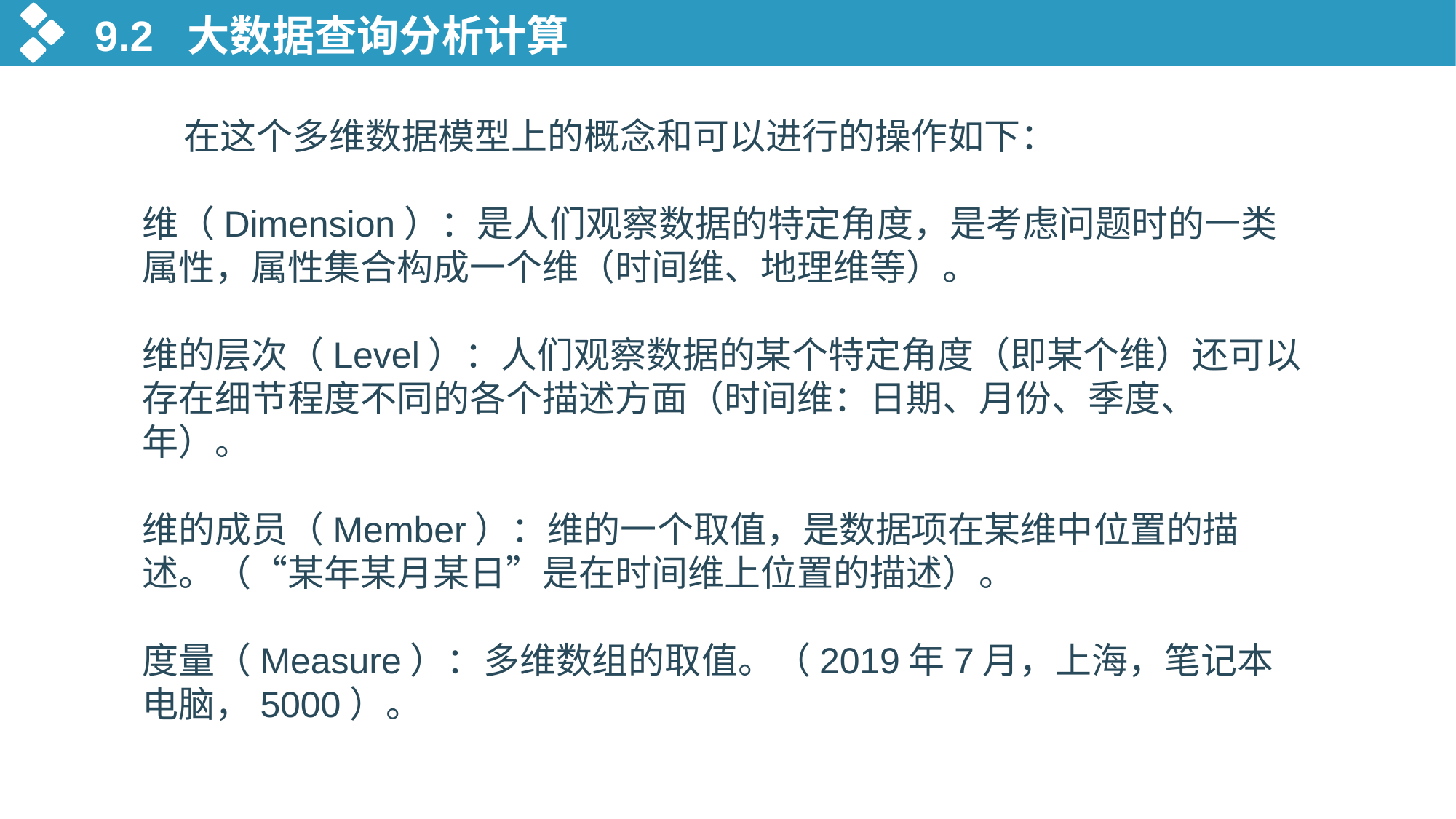

9.2  大数据查询分析计算

    在这个多维数据模型上的概念和可以进行的操作如下：

维（Dimension）：是人们观察数据的特定角度，是考虑问题时的一类属性，属性集合构成一个维（时间维、地理维等）。

维的层次（Level）：人们观察数据的某个特定角度（即某个维）还可以存在细节程度不同的各个描述方面（时间维：日期、月份、季度、年）。

维的成员（Member）：维的一个取值，是数据项在某维中位置的描述。（“某年某月某日”是在时间维上位置的描述）。

度量（Measure）：多维数组的取值。（2019年7月，上海，笔记本电脑，5000）。